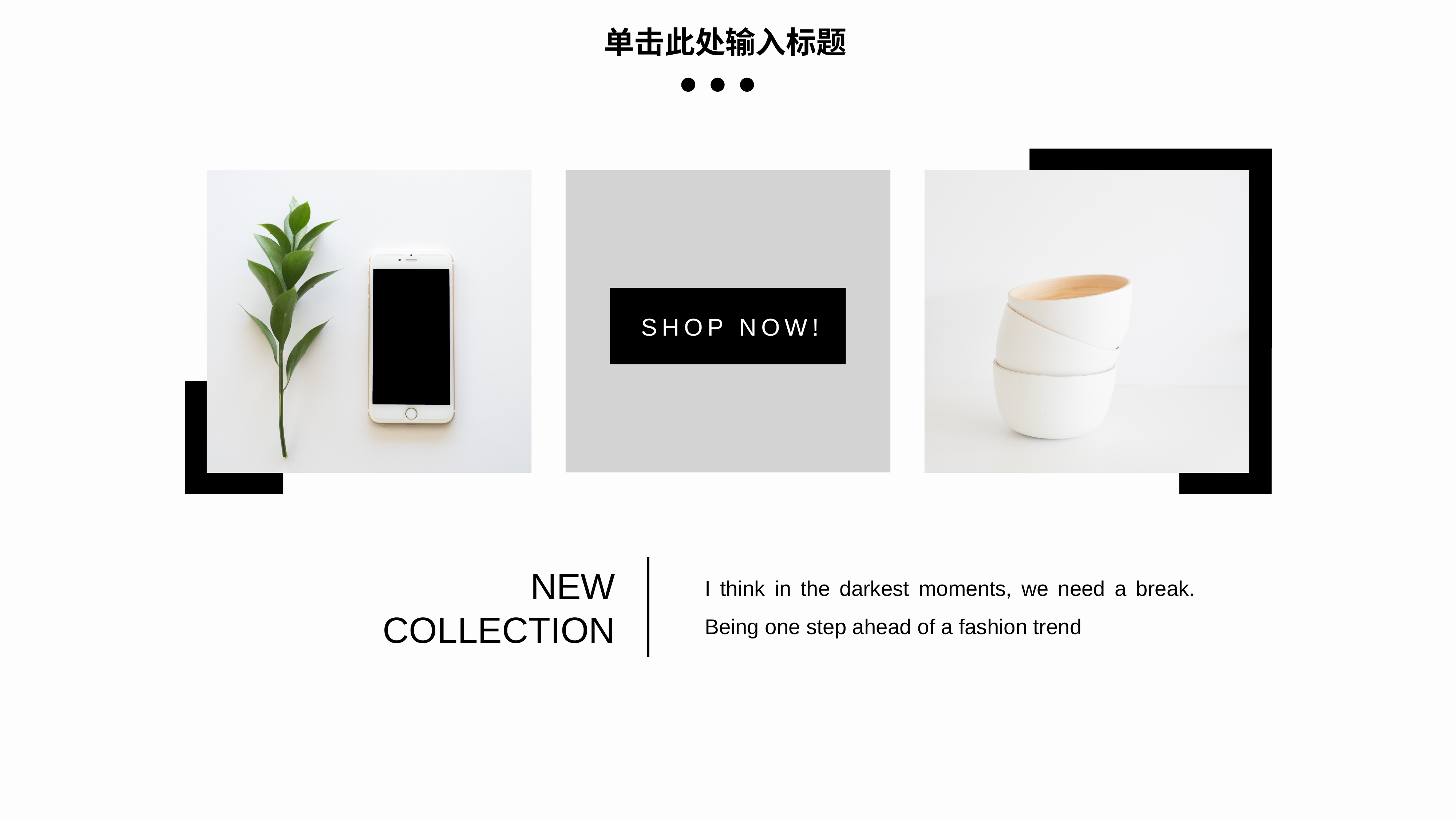

单击此处输入标题

SHOP NOW!
I think in the darkest moments, we need a break. Being one step ahead of a fashion trend
NEW
COLLECTION